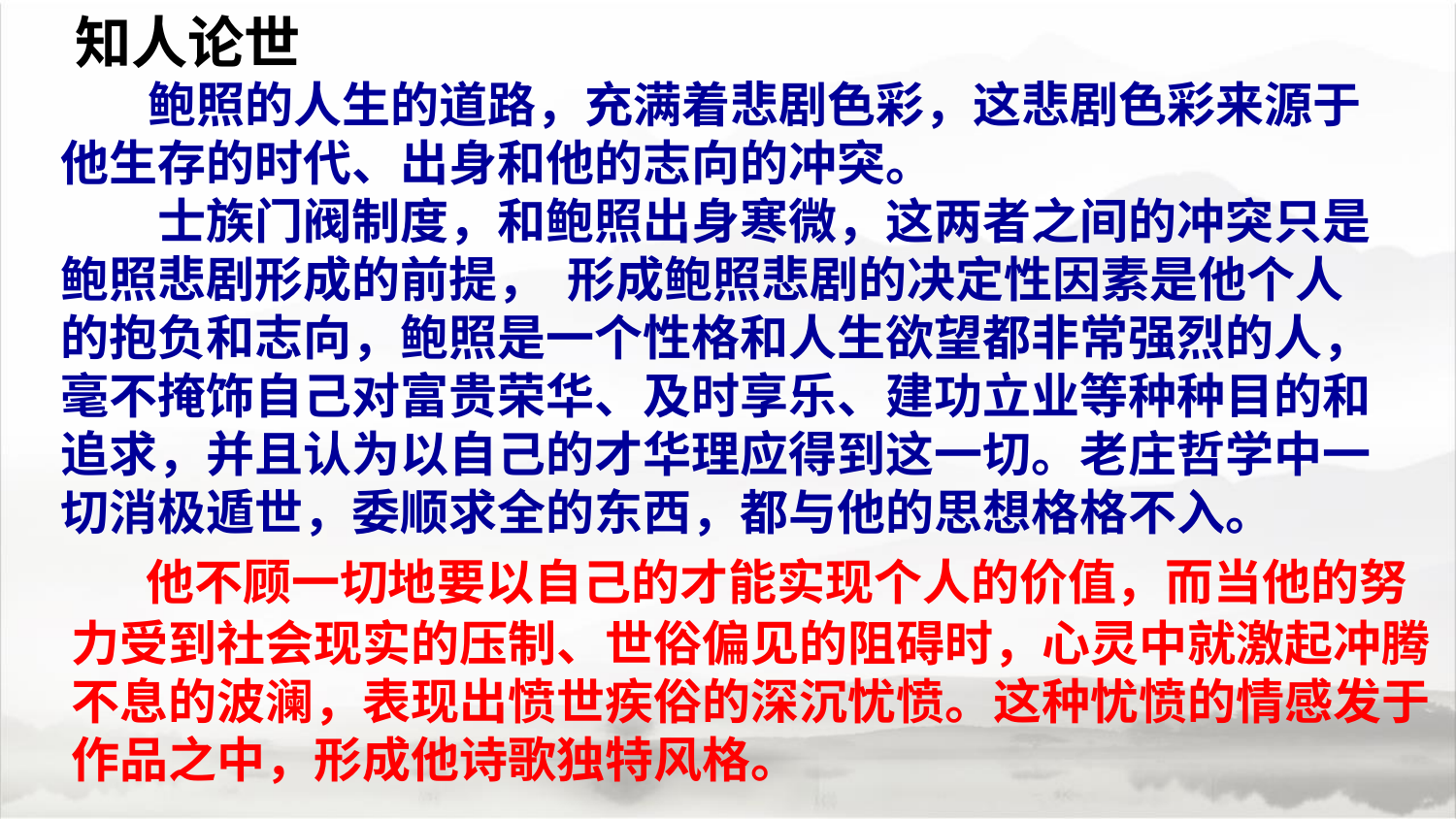

知人论世
       鲍照的人生的道路，充满着悲剧色彩，这悲剧色彩来源于他生存的时代、出身和他的志向的冲突。
　　士族门阀制度，和鲍照出身寒微，这两者之间的冲突只是鲍照悲剧形成的前提，  形成鲍照悲剧的决定性因素是他个人的抱负和志向，鲍照是一个性格和人生欲望都非常强烈的人，毫不掩饰自己对富贵荣华、及时享乐、建功立业等种种目的和追求，并且认为以自己的才华理应得到这一切。老庄哲学中一切消极遁世，委顺求全的东西，都与他的思想格格不入。

    他不顾一切地要以自己的才能实现个人的价值，而当他的努力受到社会现实的压制、世俗偏见的阻碍时，心灵中就激起冲腾不息的波澜，表现出愤世疾俗的深沉忧愤。这种忧愤的情感发于作品之中，形成他诗歌独特风格。